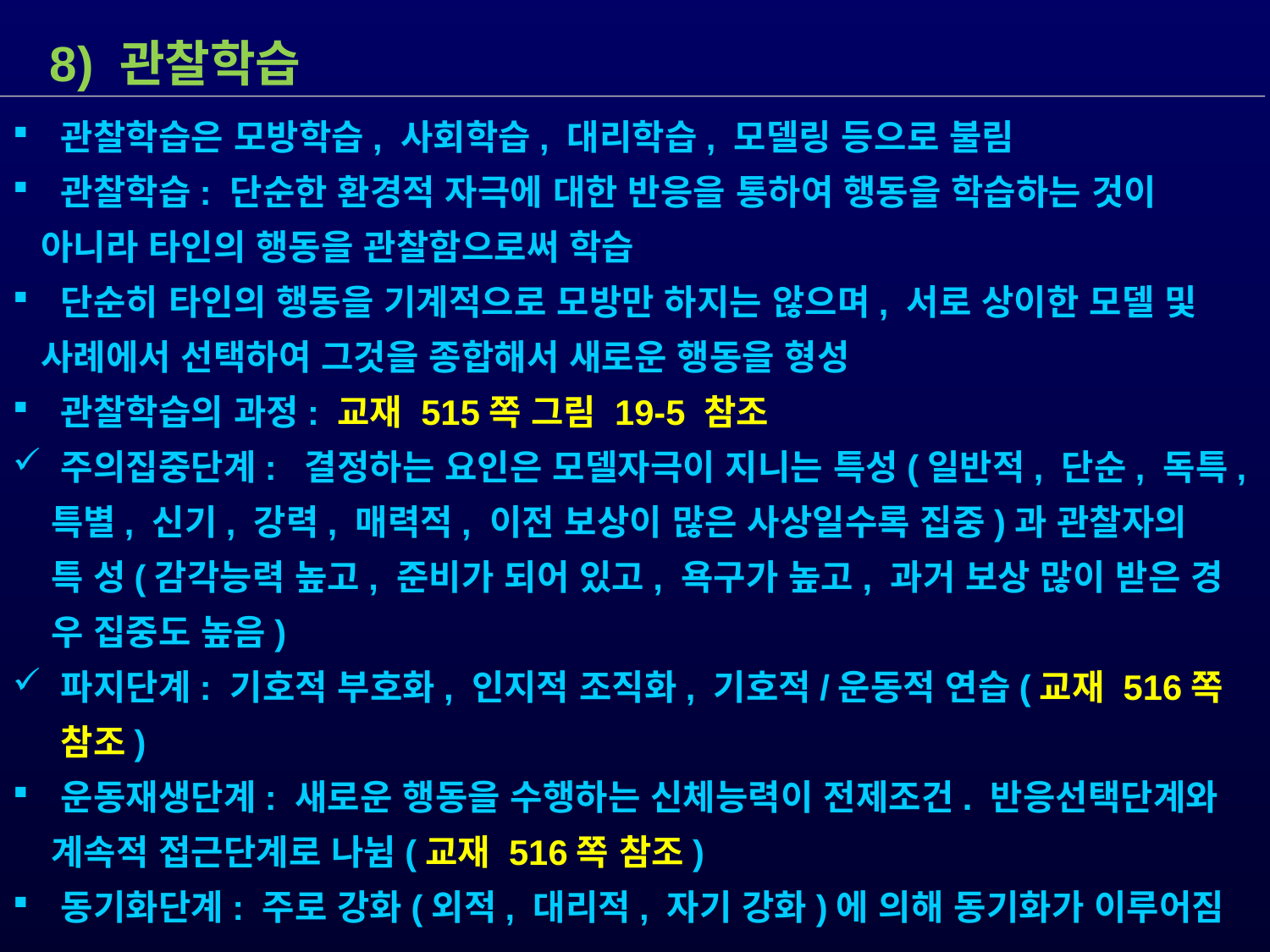

8) 관찰학습
 관찰학습은 모방학습, 사회학습, 대리학습, 모델링 등으로 불림
 관찰학습: 단순한 환경적 자극에 대한 반응을 통하여 행동을 학습하는 것이
  아니라 타인의 행동을 관찰함으로써 학습
 단순히 타인의 행동을 기계적으로 모방만 하지는 않으며, 서로 상이한 모델 및
  사례에서 선택하여 그것을 종합해서 새로운 행동을 형성
 관찰학습의 과정: 교재 515쪽 그림 19-5 참조
 주의집중단계:  결정하는 요인은 모델자극이 지니는 특성(일반적, 단순, 독특,
   특별, 신기, 강력, 매력적, 이전 보상이 많은 사상일수록 집중)과 관찰자의
   특 성(감각능력 높고, 준비가 되어 있고, 욕구가 높고, 과거 보상 많이 받은 경
   우 집중도 높음)
 파지단계: 기호적 부호화, 인지적 조직화, 기호적/운동적 연습(교재 516쪽
    참조)
 운동재생단계: 새로운 행동을 수행하는 신체능력이 전제조건. 반응선택단계와
   계속적 접근단계로 나뉨(교재 516쪽 참조)
 동기화단계: 주로 강화(외적, 대리적, 자기 강화)에 의해 동기화가 이루어짐